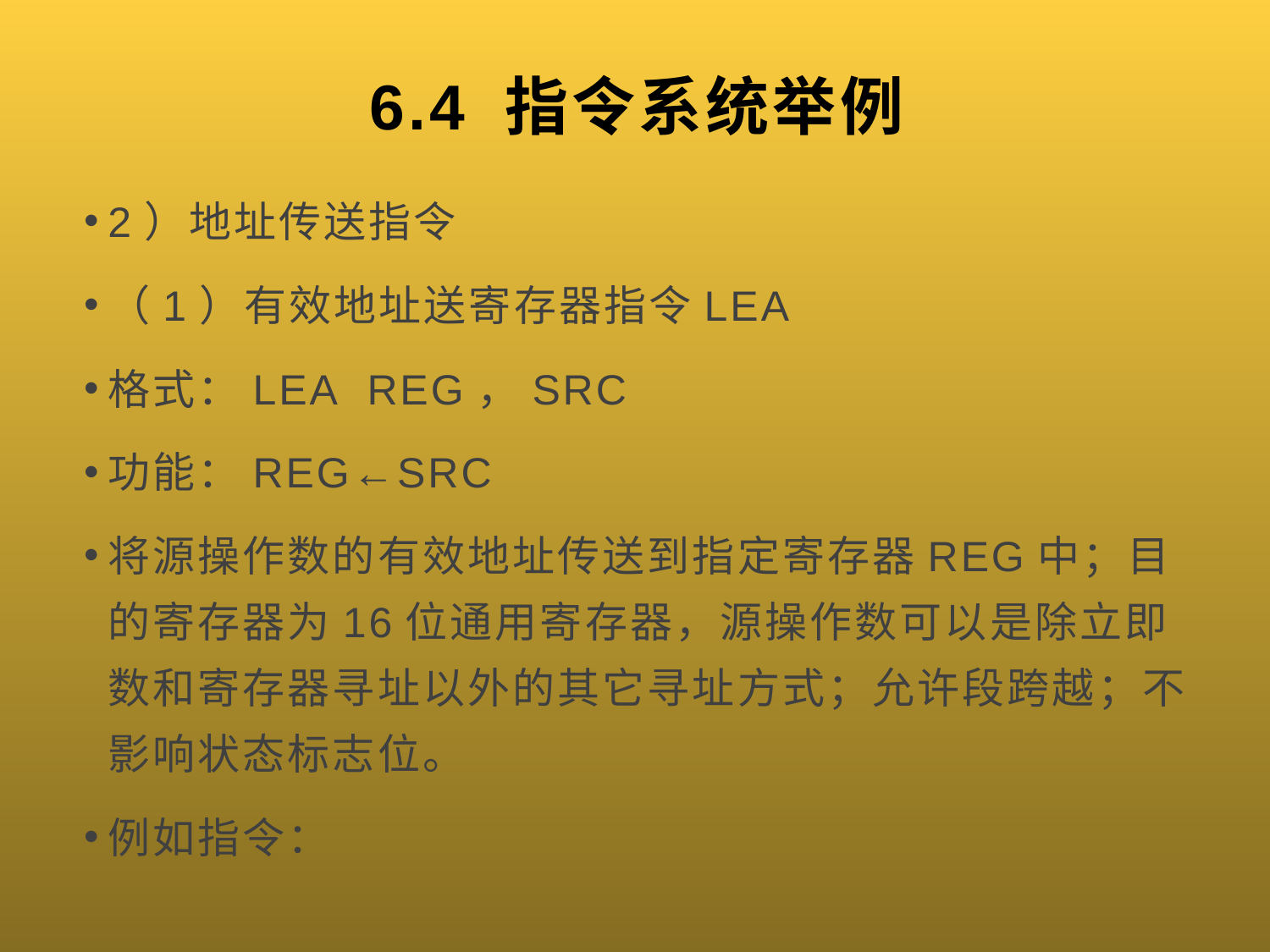

# 6.4 指令系统举例
2）地址传送指令
（1）有效地址送寄存器指令LEA
格式：LEA  REG，SRC
功能：REG←SRC
将源操作数的有效地址传送到指定寄存器REG中；目的寄存器为16位通用寄存器，源操作数可以是除立即数和寄存器寻址以外的其它寻址方式；允许段跨越；不影响状态标志位。
例如指令：